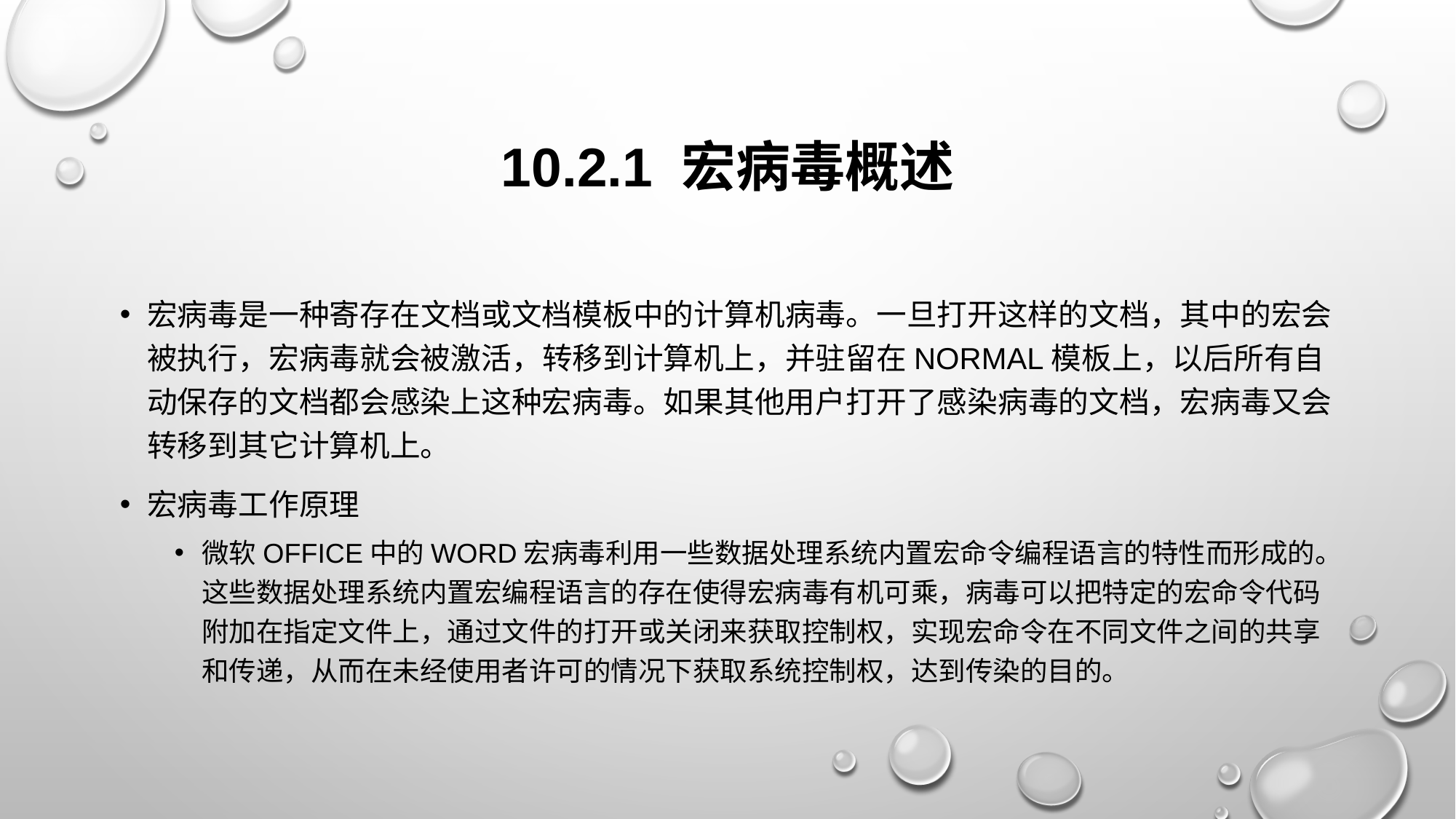

# 10.2.1 宏病毒概述
宏病毒是一种寄存在文档或文档模板中的计算机病毒。一旦打开这样的文档，其中的宏会被执行，宏病毒就会被激活，转移到计算机上，并驻留在Normal模板上，以后所有自动保存的文档都会感染上这种宏病毒。如果其他用户打开了感染病毒的文档，宏病毒又会转移到其它计算机上。
宏病毒工作原理
微软Office中的Word宏病毒利用一些数据处理系统内置宏命令编程语言的特性而形成的。这些数据处理系统内置宏编程语言的存在使得宏病毒有机可乘，病毒可以把特定的宏命令代码附加在指定文件上，通过文件的打开或关闭来获取控制权，实现宏命令在不同文件之间的共享和传递，从而在未经使用者许可的情况下获取系统控制权，达到传染的目的。